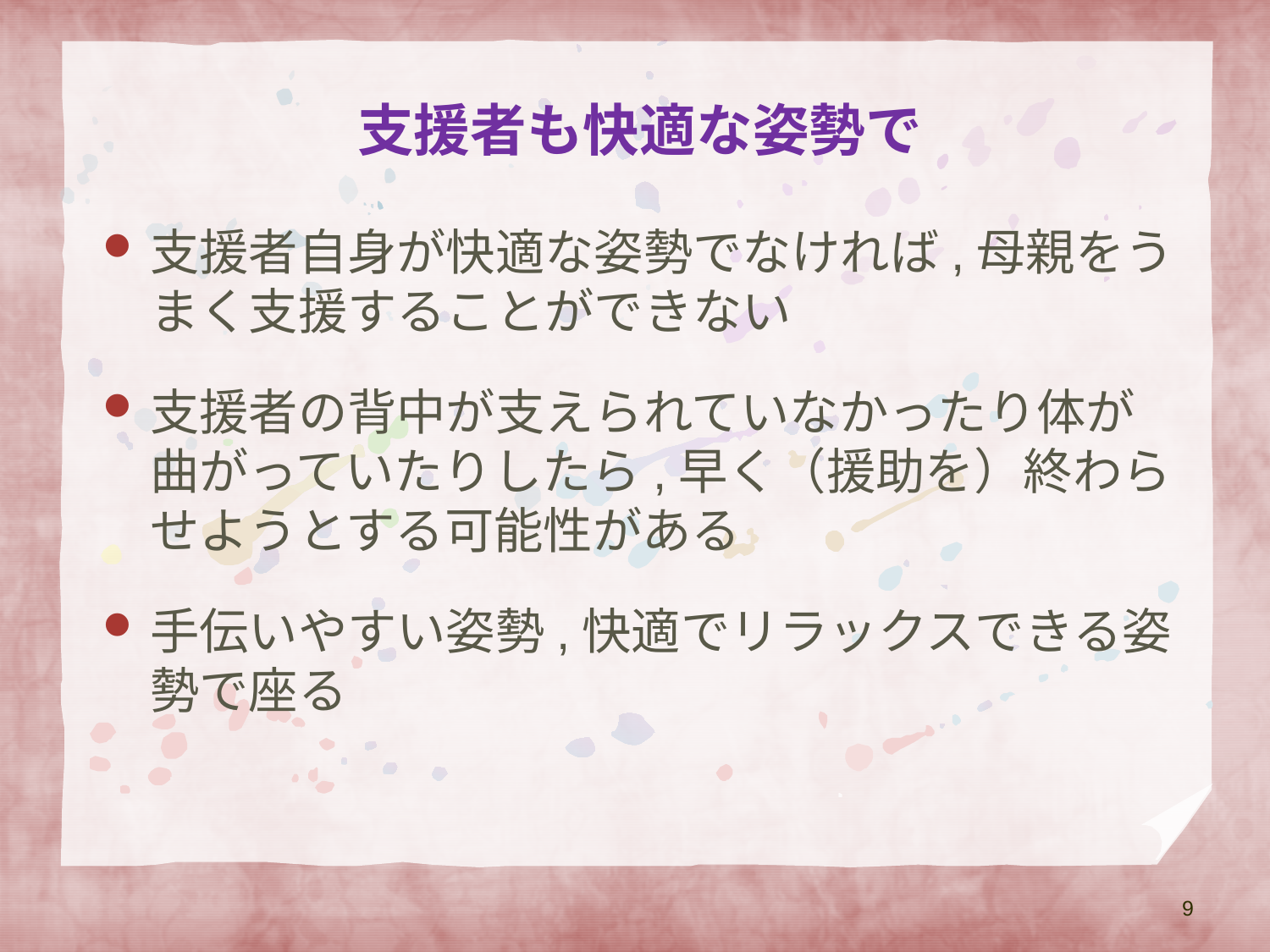

# 支援者も快適な姿勢で
支援者自身が快適な姿勢でなければ,母親をうまく支援することができない
支援者の背中が支えられていなかったり体が曲がっていたりしたら,早く（援助を）終わらせようとする可能性がある
手伝いやすい姿勢,快適でリラックスできる姿勢で座る
9